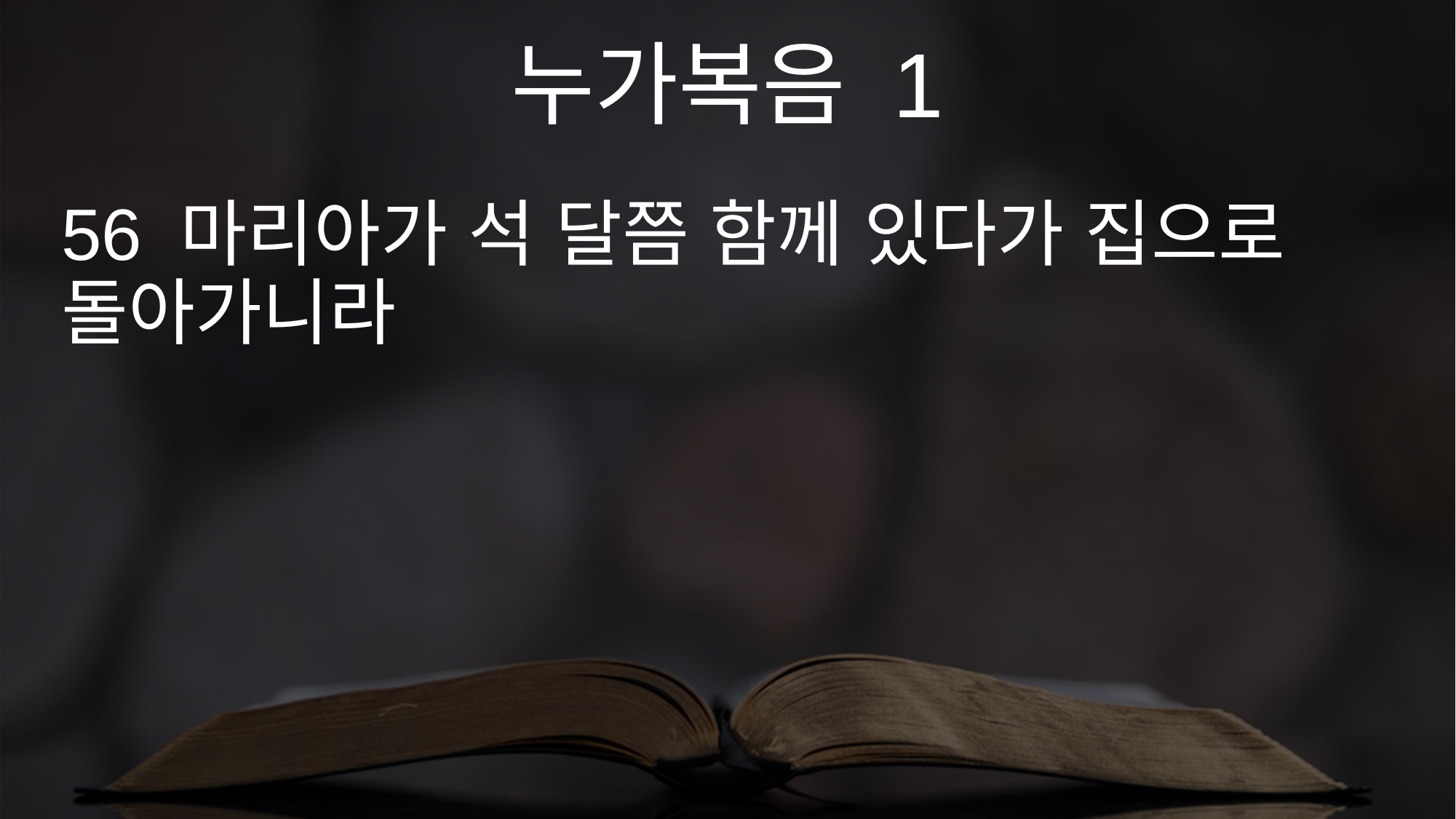

누가복음 1
56 마리아가 석 달쯤 함께 있다가 집으로 돌아가니라